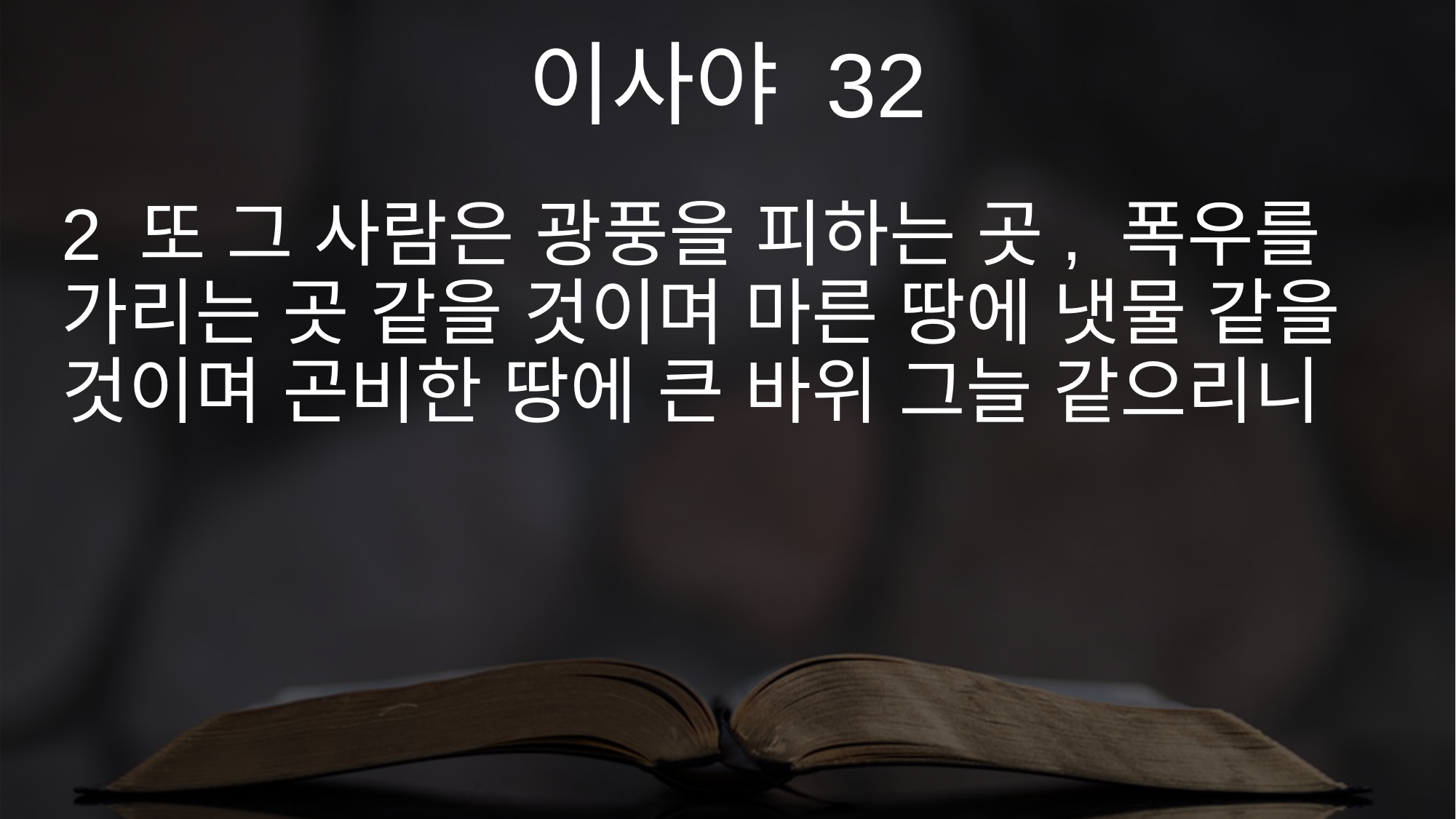

이사야 32
2 또 그 사람은 광풍을 피하는 곳, 폭우를 가리는 곳 같을 것이며 마른 땅에 냇물 같을 것이며 곤비한 땅에 큰 바위 그늘 같으리니